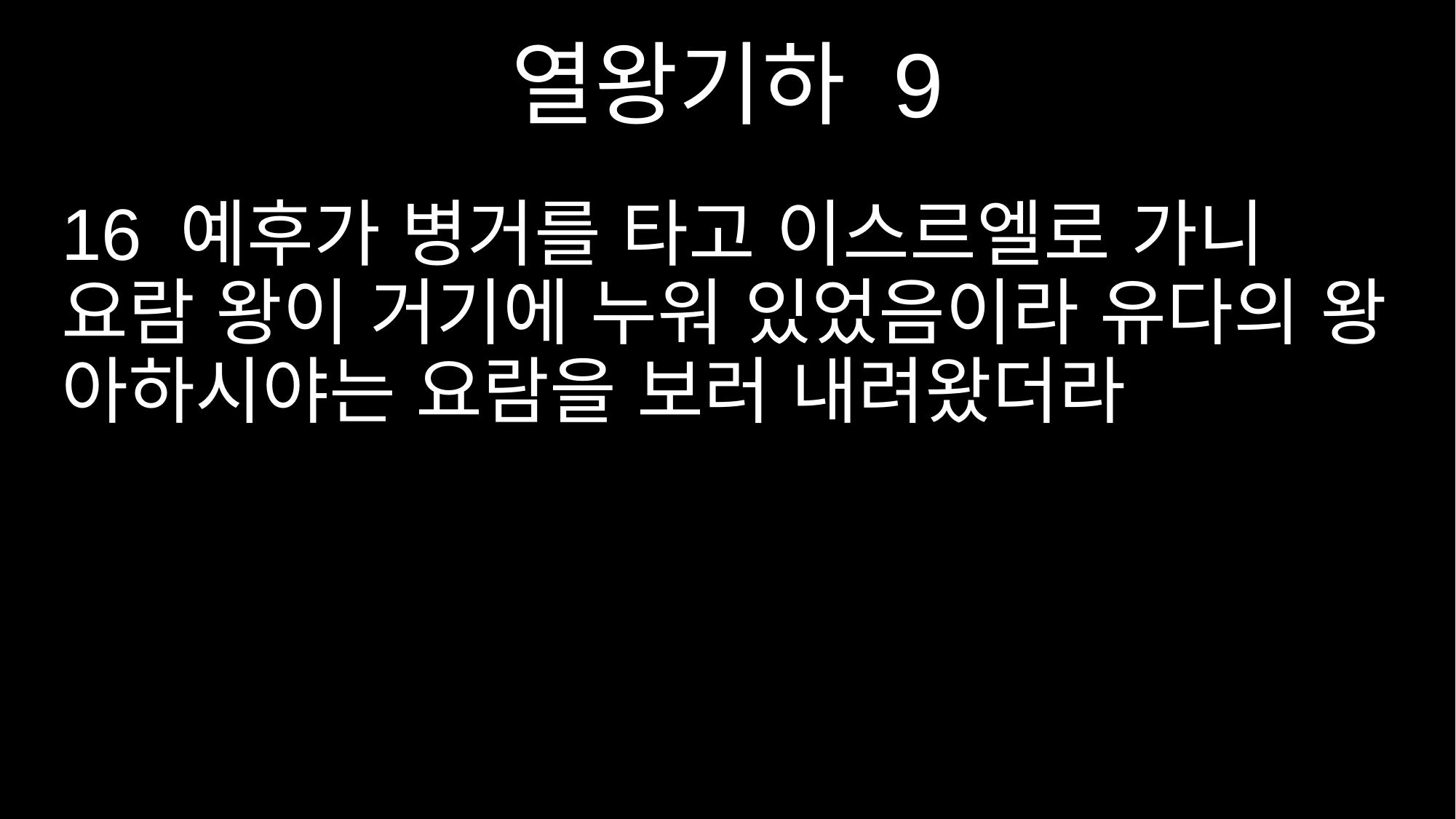

열왕기하 9
16 예후가 병거를 타고 이스르엘로 가니 요람 왕이 거기에 누워 있었음이라 유다의 왕 아하시야는 요람을 보러 내려왔더라